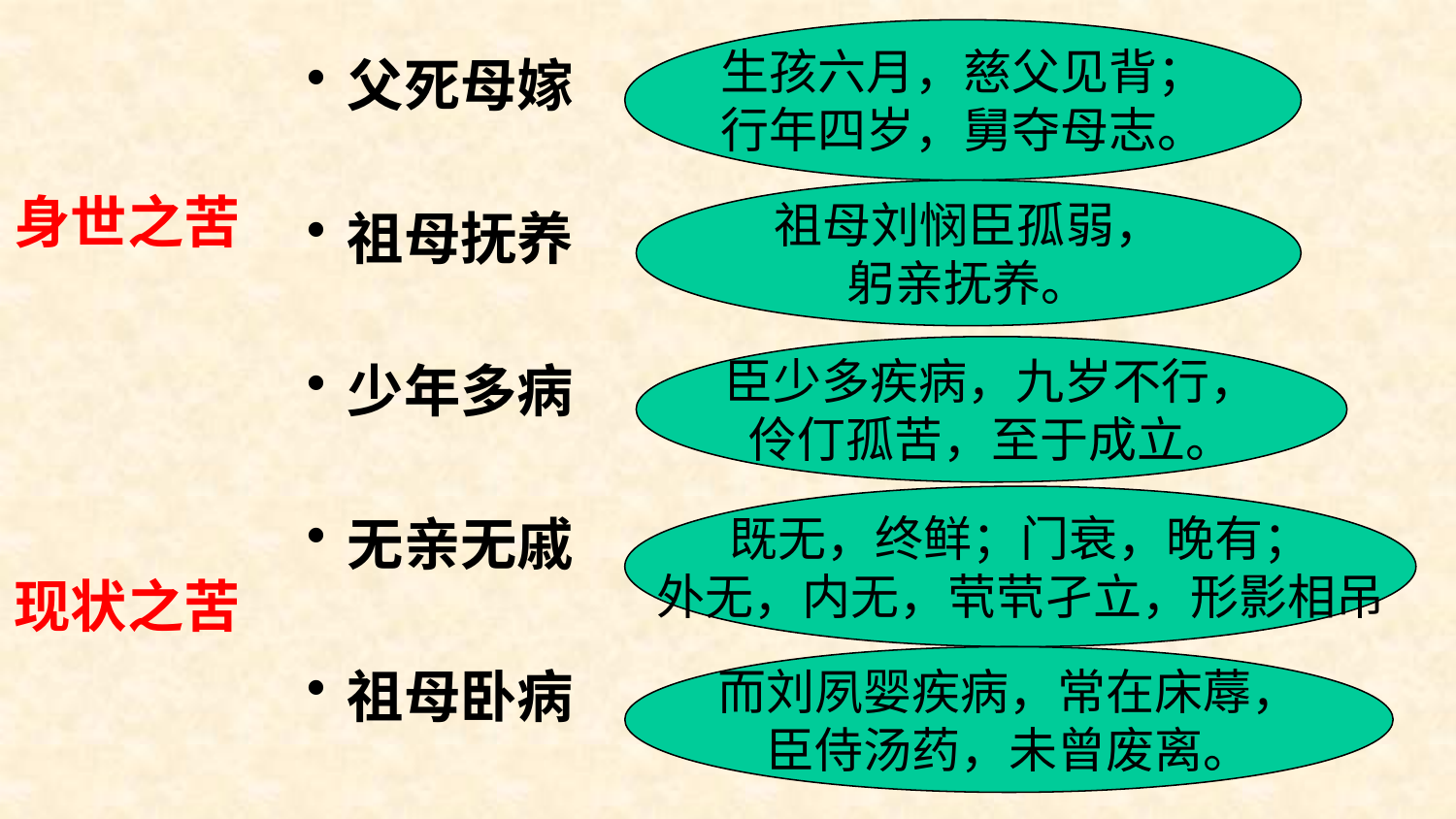

生孩六月，慈父见背；
行年四岁，舅夺母志。
父死母嫁

祖母抚养

少年多病

无亲无戚

祖母卧病

# 身世之苦

现状之苦

祖母刘悯臣孤弱，
躬亲抚养。
臣少多疾病，九岁不行，
伶仃孤苦，至于成立。
既无，终鲜；门衰，晚有；
外无，内无，茕茕孑立，形影相吊
而刘夙婴疾病，常在床蓐，
臣侍汤药，未曾废离。